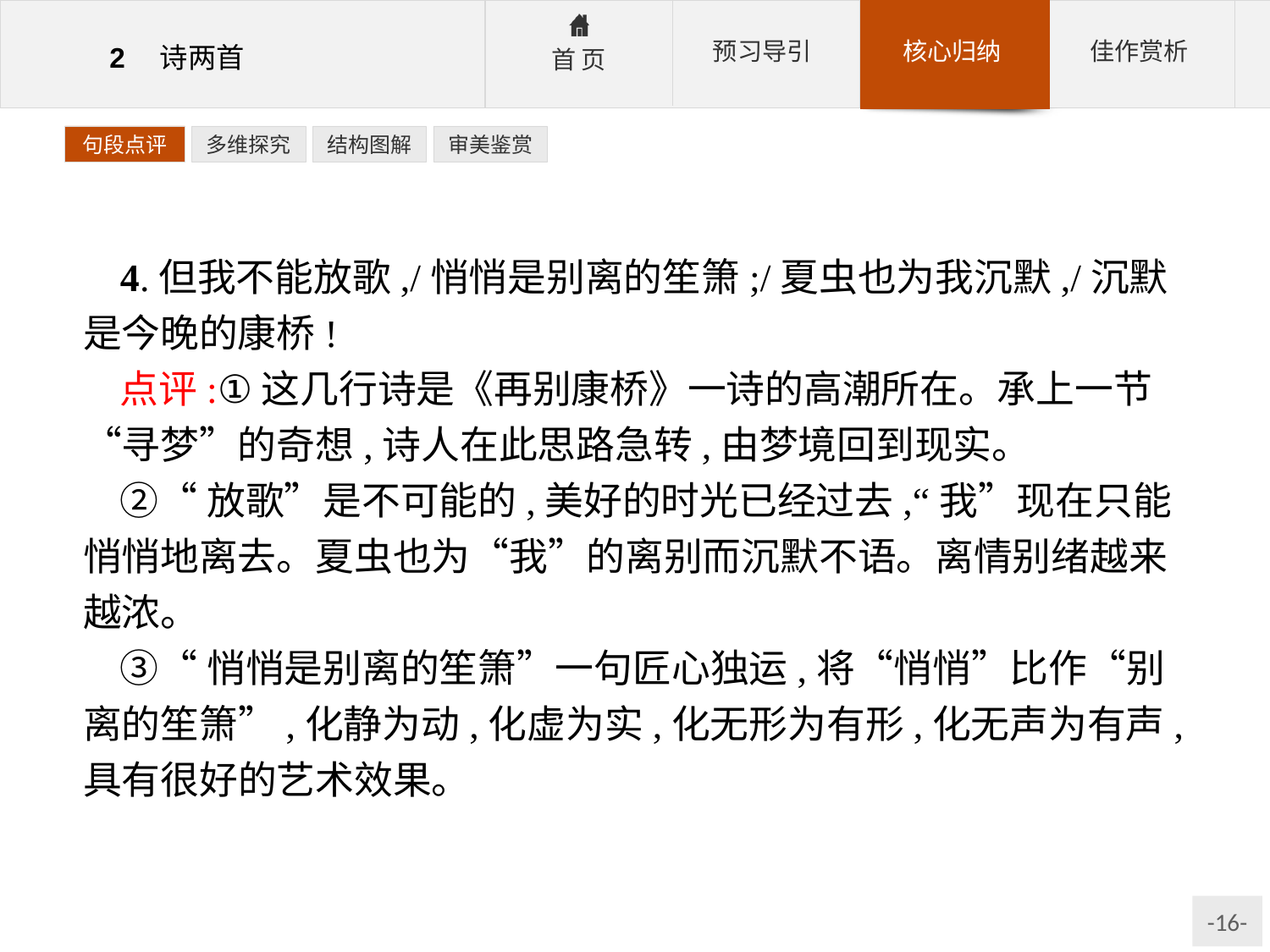

句段点评
多维探究
结构图解
审美鉴赏
4.但我不能放歌,/悄悄是别离的笙箫;/夏虫也为我沉默,/沉默是今晚的康桥!
点评:①这几行诗是《再别康桥》一诗的高潮所在。承上一节“寻梦”的奇想,诗人在此思路急转,由梦境回到现实。
②“放歌”是不可能的,美好的时光已经过去,“我”现在只能悄悄地离去。夏虫也为“我”的离别而沉默不语。离情别绪越来越浓。
③“悄悄是别离的笙箫”一句匠心独运,将“悄悄”比作“别离的笙箫”,化静为动,化虚为实,化无形为有形,化无声为有声,具有很好的艺术效果。